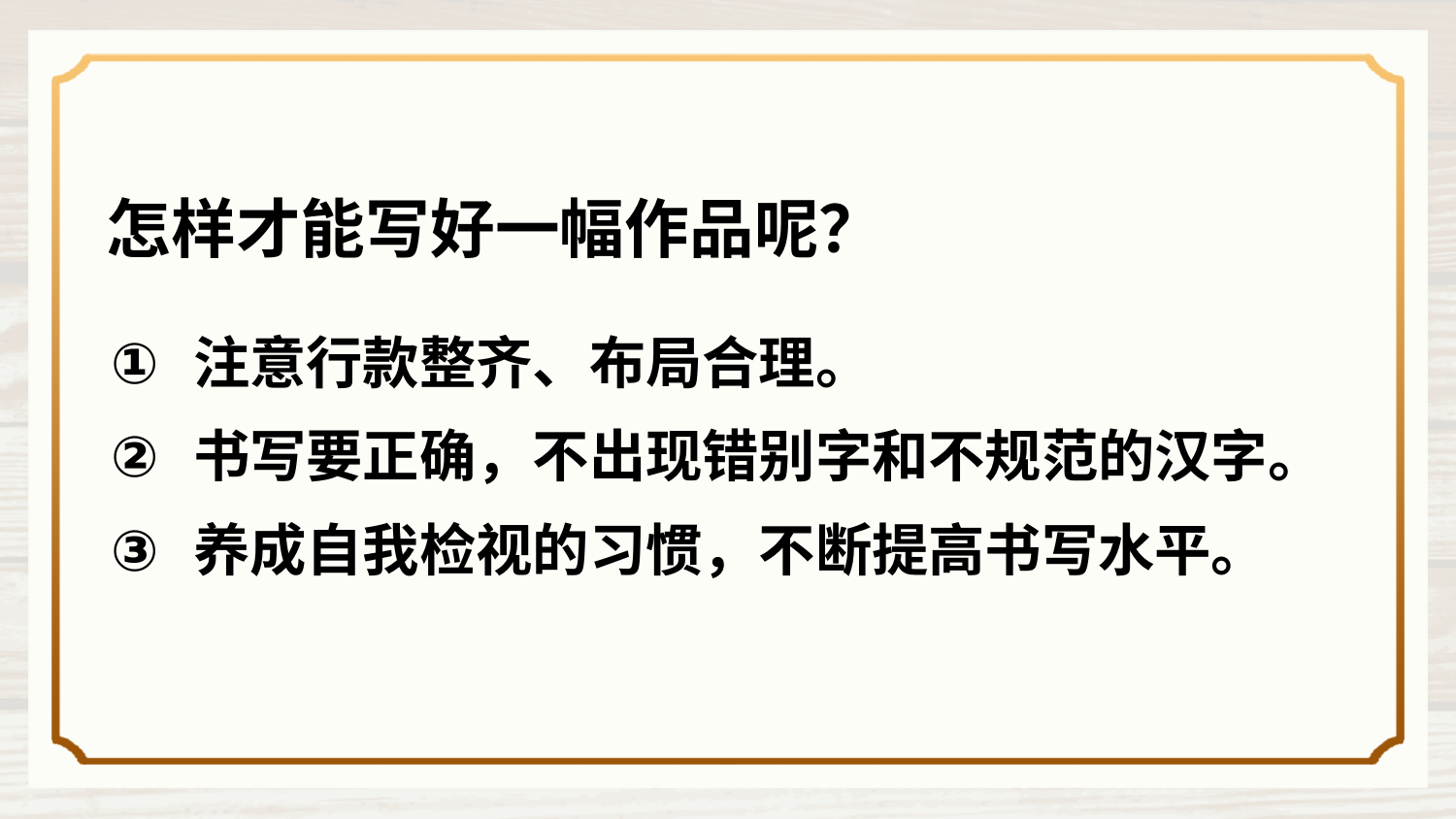

怎样才能写好一幅作品呢？
注意行款整齐、布局合理。
书写要正确，不出现错别字和不规范的汉字。
养成自我检视的习惯，不断提高书写水平。